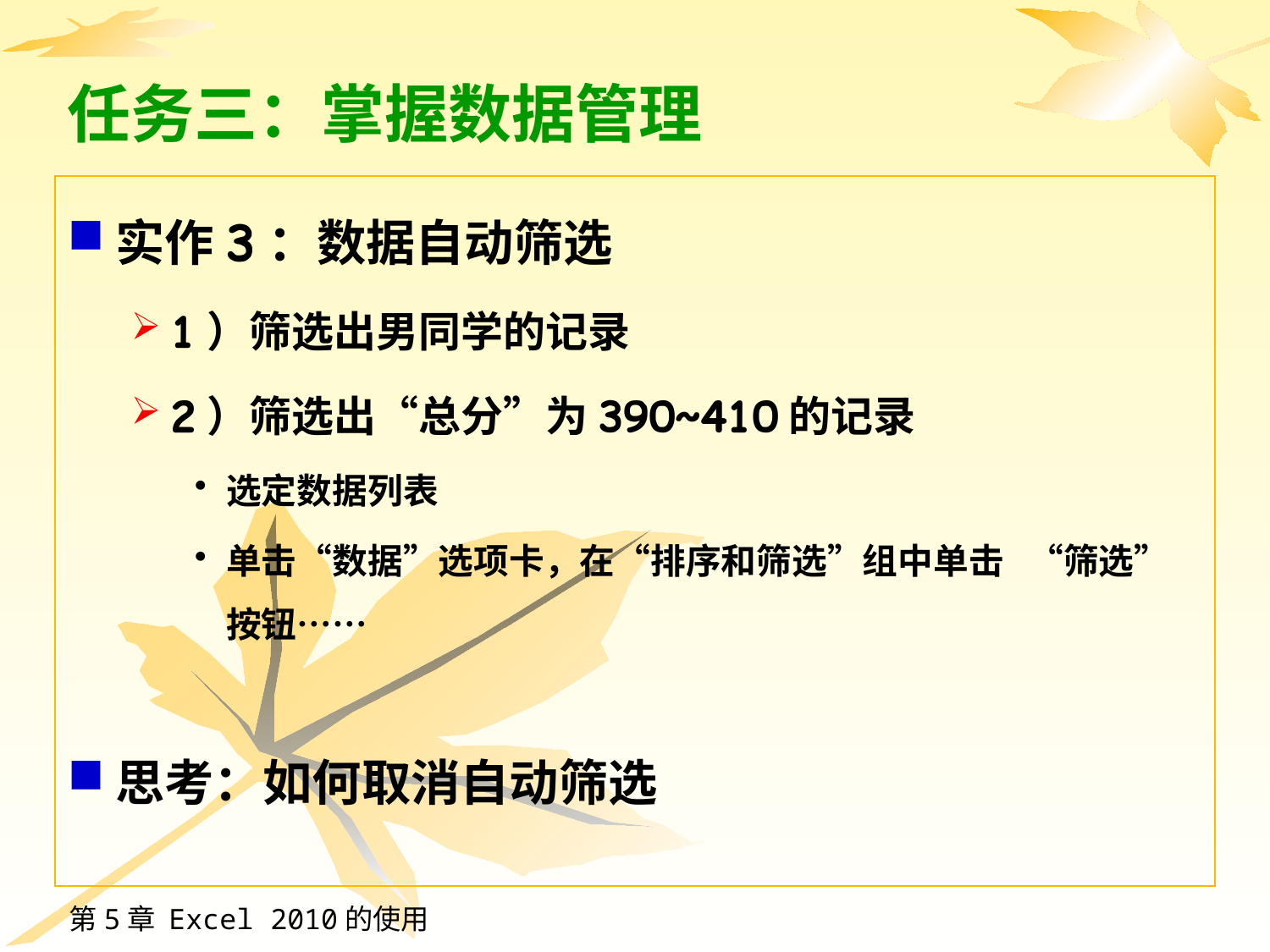

# 任务三：掌握数据管理
实作3：数据自动筛选
1）筛选出男同学的记录
2）筛选出“总分”为390~410的记录
选定数据列表
单击“数据”选项卡，在“排序和筛选”组中单击   “筛选”按钮……

思考：如何取消自动筛选